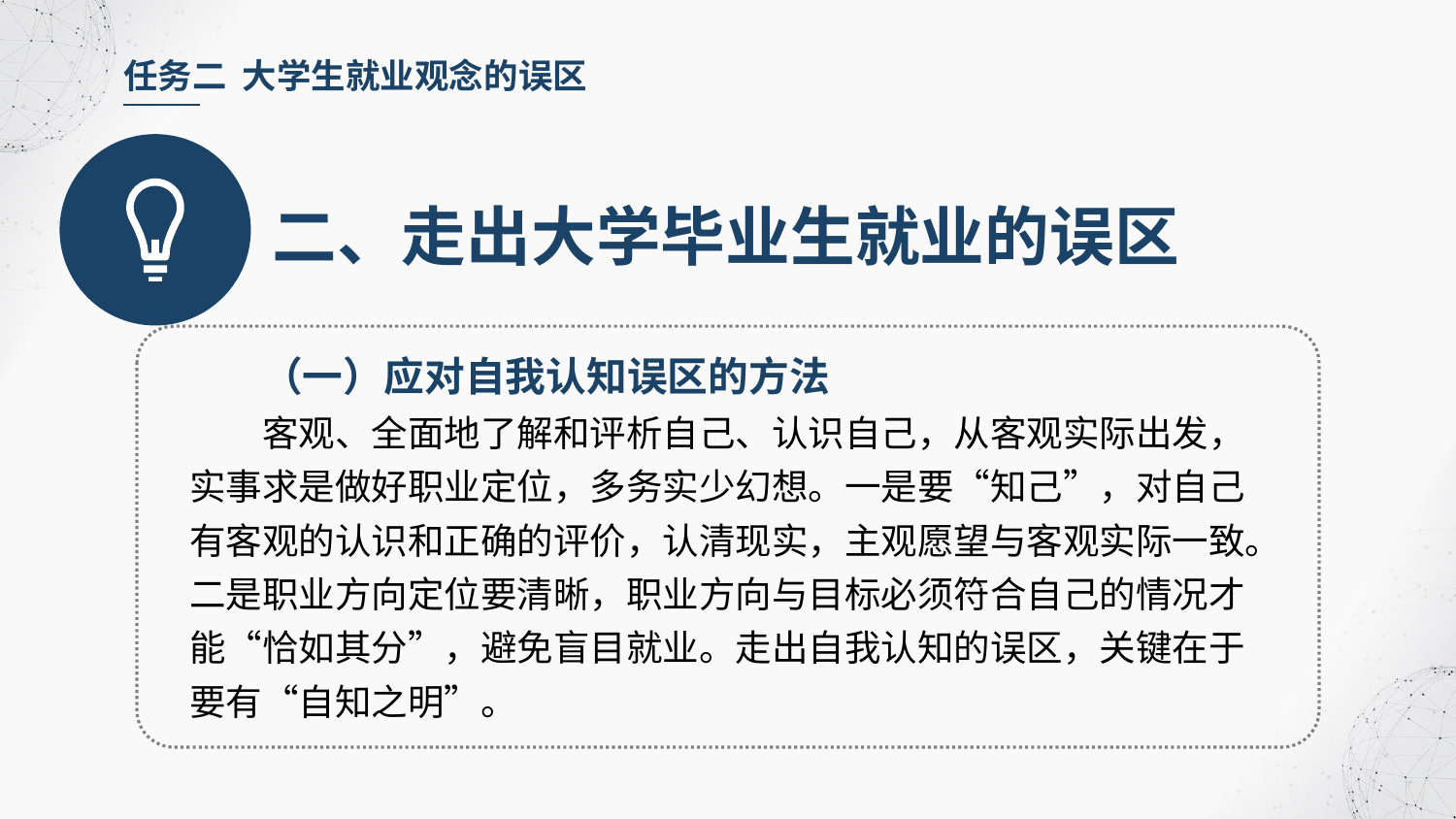

任务二  大学生就业观念的误区

二、走出大学毕业生就业的误区

（一）应对自我认知误区的方法
客观、全面地了解和评析自己、认识自己，从客观实际出发，实事求是做好职业定位，多务实少幻想。一是要“知己”，对自己有客观的认识和正确的评价，认清现实，主观愿望与客观实际一致。二是职业方向定位要清晰，职业方向与目标必须符合自己的情况才能“恰如其分”，避免盲目就业。走出自我认知的误区，关键在于要有“自知之明”。